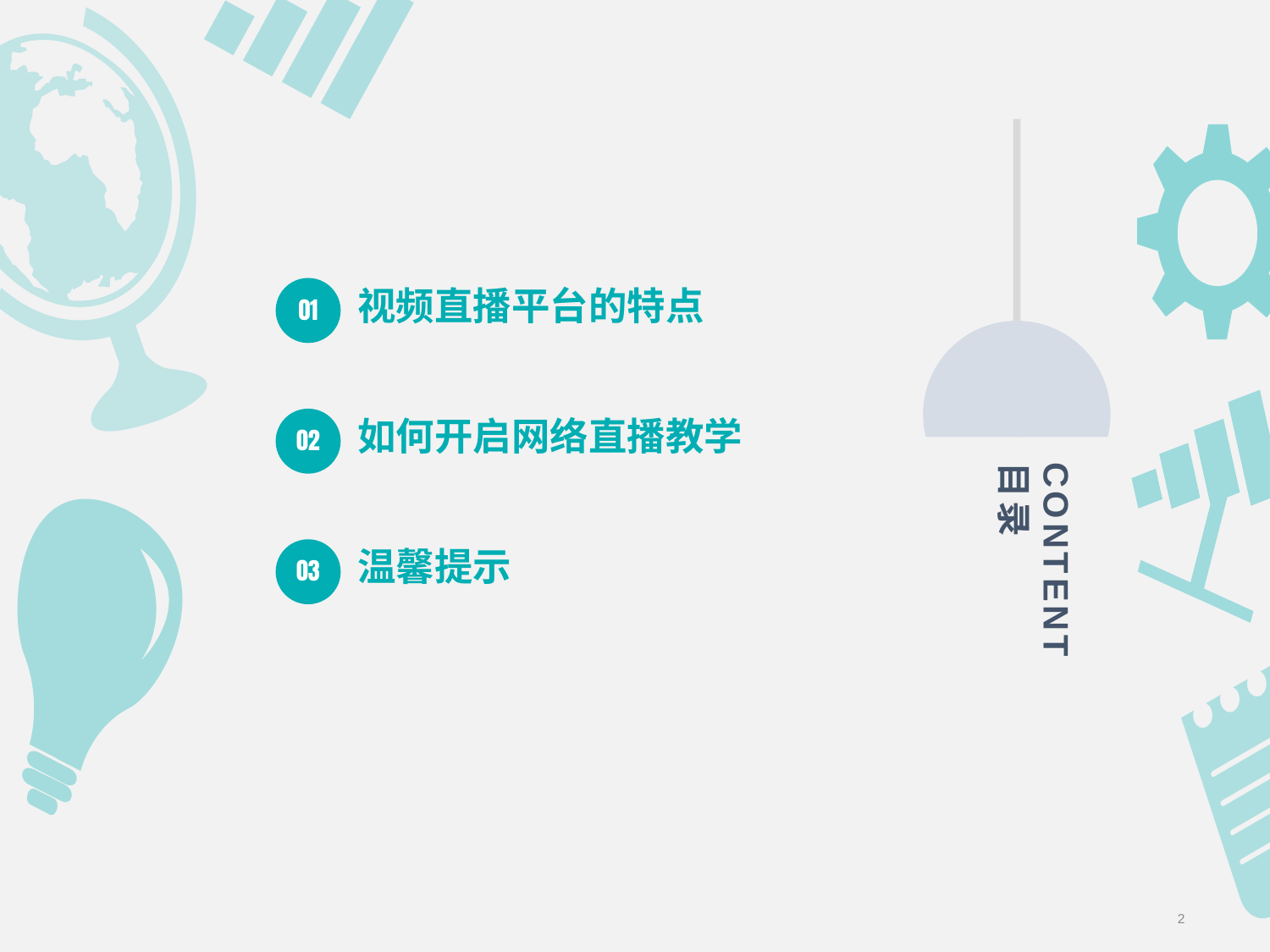

01
视频直播平台的特点
02
03

CONTENT
目录
如何开启网络直播教学
温馨提示
2